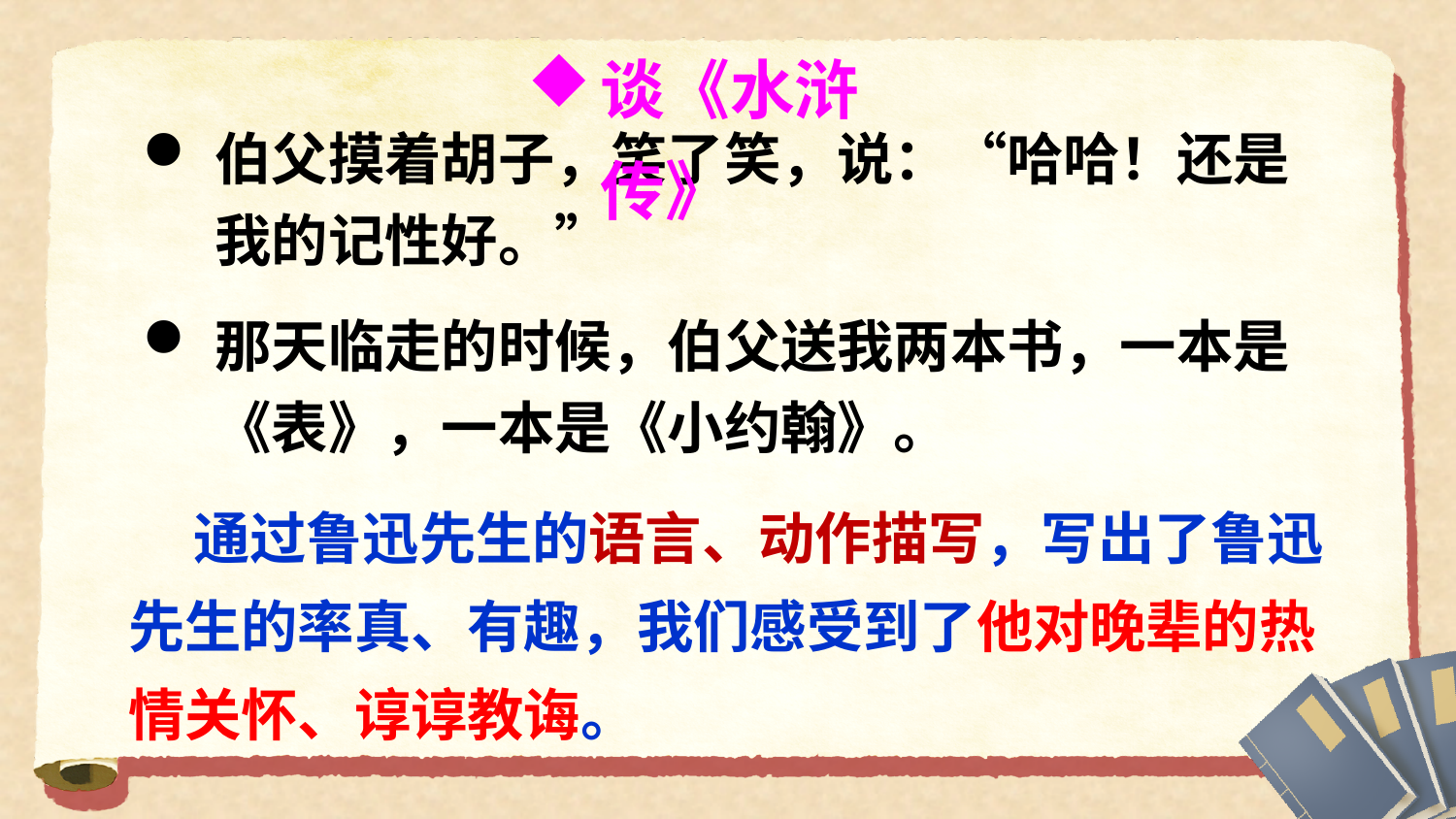

谈《水浒传》
伯父摸着胡子，笑了笑，说：“哈哈！还是我的记性好。”
那天临走的时候，伯父送我两本书，一本是《表》，一本是《小约翰》。
    通过鲁迅先生的语言、动作描写，写出了鲁迅先生的率真、有趣，我们感受到了他对晚辈的热情关怀、谆谆教诲。